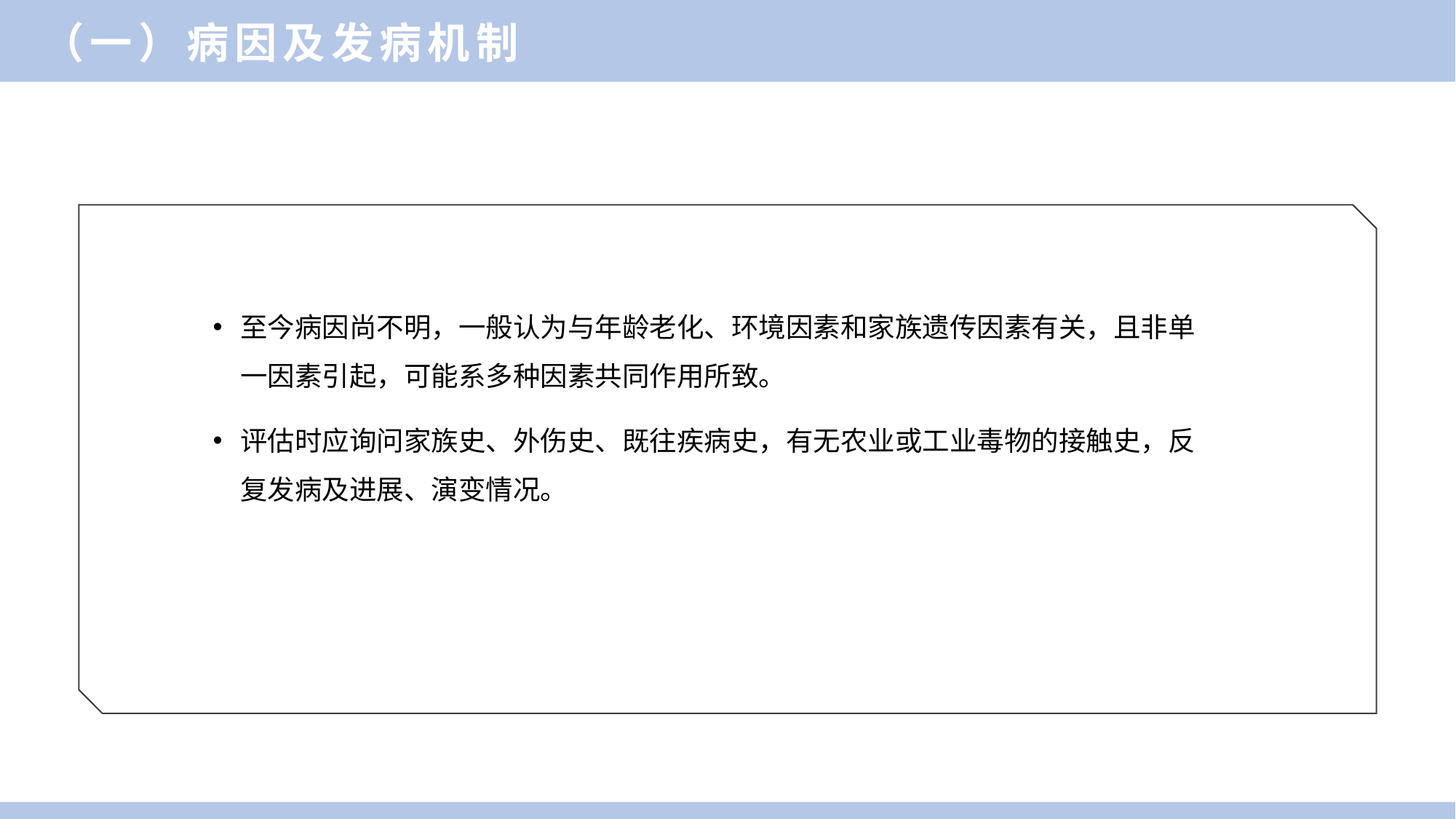

（一）病因及发病机制

至今病因尚不明，一般认为与年龄老化、环境因素和家族遗传因素有关，且非单一因素引起，可能系多种因素共同作用所致。
评估时应询问家族史、外伤史、既往疾病史，有无农业或工业毒物的接触史，反复发病及进展、演变情况。